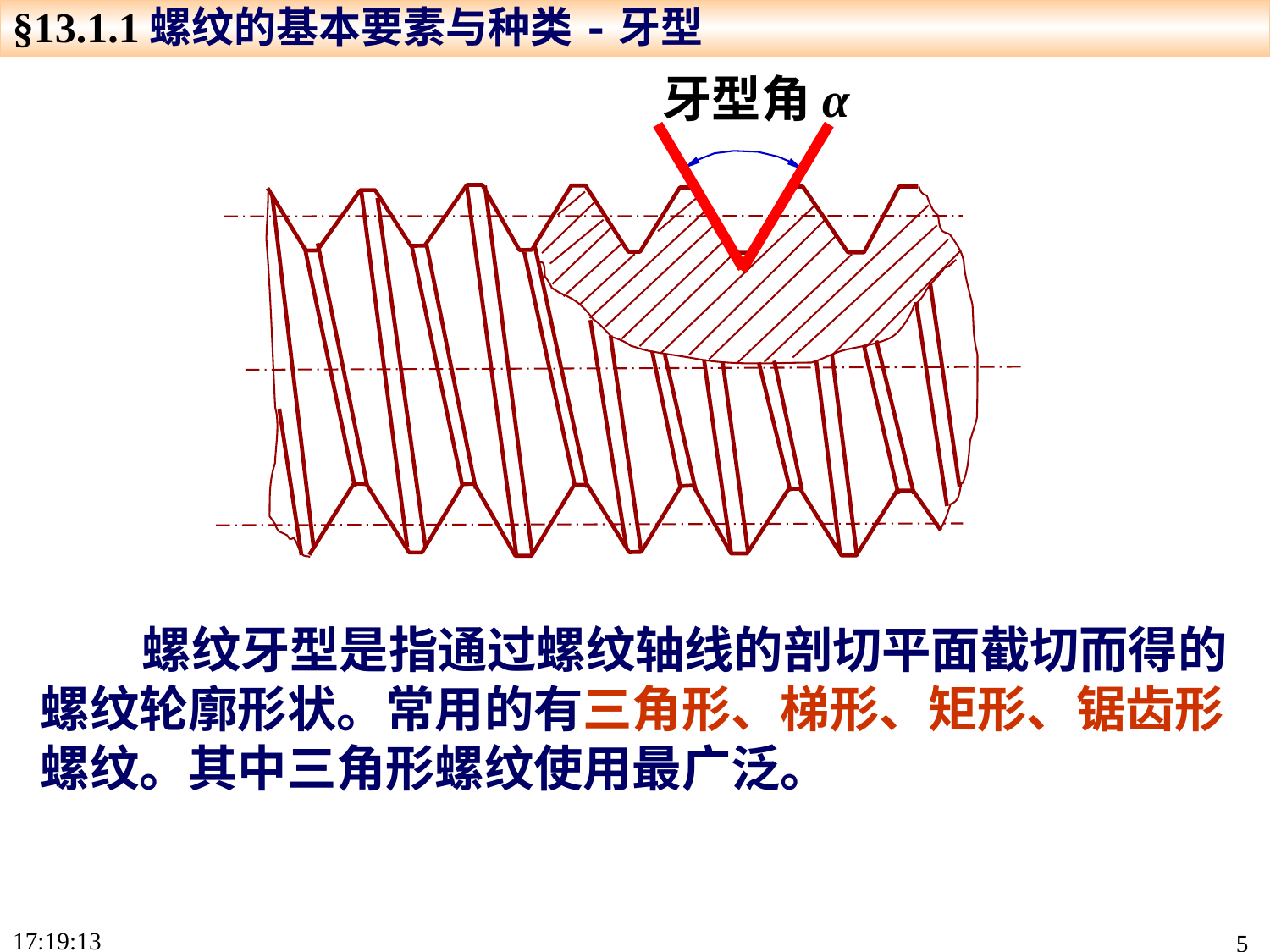

§13.1.1螺纹的基本要素与种类-牙型
牙型角α

        螺纹牙型是指通过螺纹轴线的剖切平面截切而得的螺纹轮廓形状。常用的有三角形、梯形、矩形、锯齿形螺纹。其中三角形螺纹使用最广泛。
17:19:13
5